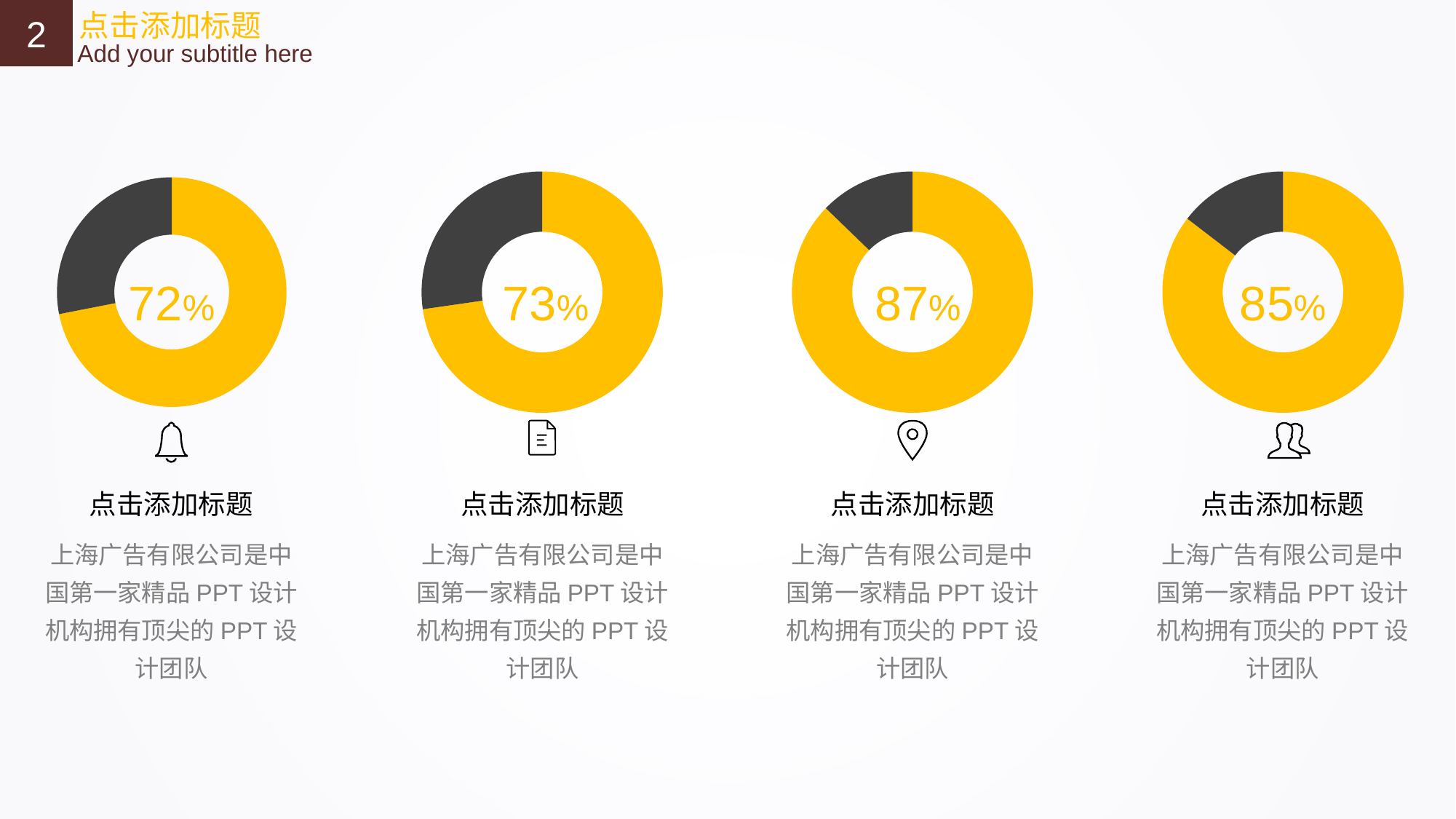

2
点击添加标题
Add your subtitle here

### Chart

| Category | 销售额 |
|---|---|
| 第二季度 | 3.2 |
| 第四季度 | 1.2 |

### Chart

| Category | 销售额 |
|---|---|
| 第一季度 | 8.2 |
| 第四季度 | 1.2 |

### Chart

| Category | 销售额 |
|---|---|
| 第一季度 | 8.2 |
| 第三季度 | 1.4 |

### Chart

| Category | 销售额 |
|---|---|
| 第一季度 | 8.2 |
| 第二季度 | 3.2 |
85%
87%
73%
72%

点击添加标题
上海广告有限公司是中国第一家精品PPT设计机构拥有顶尖的PPT设计团队
点击添加标题
上海广告有限公司是中国第一家精品PPT设计机构拥有顶尖的PPT设计团队
点击添加标题
上海广告有限公司是中国第一家精品PPT设计机构拥有顶尖的PPT设计团队
点击添加标题
上海广告有限公司是中国第一家精品PPT设计机构拥有顶尖的PPT设计团队